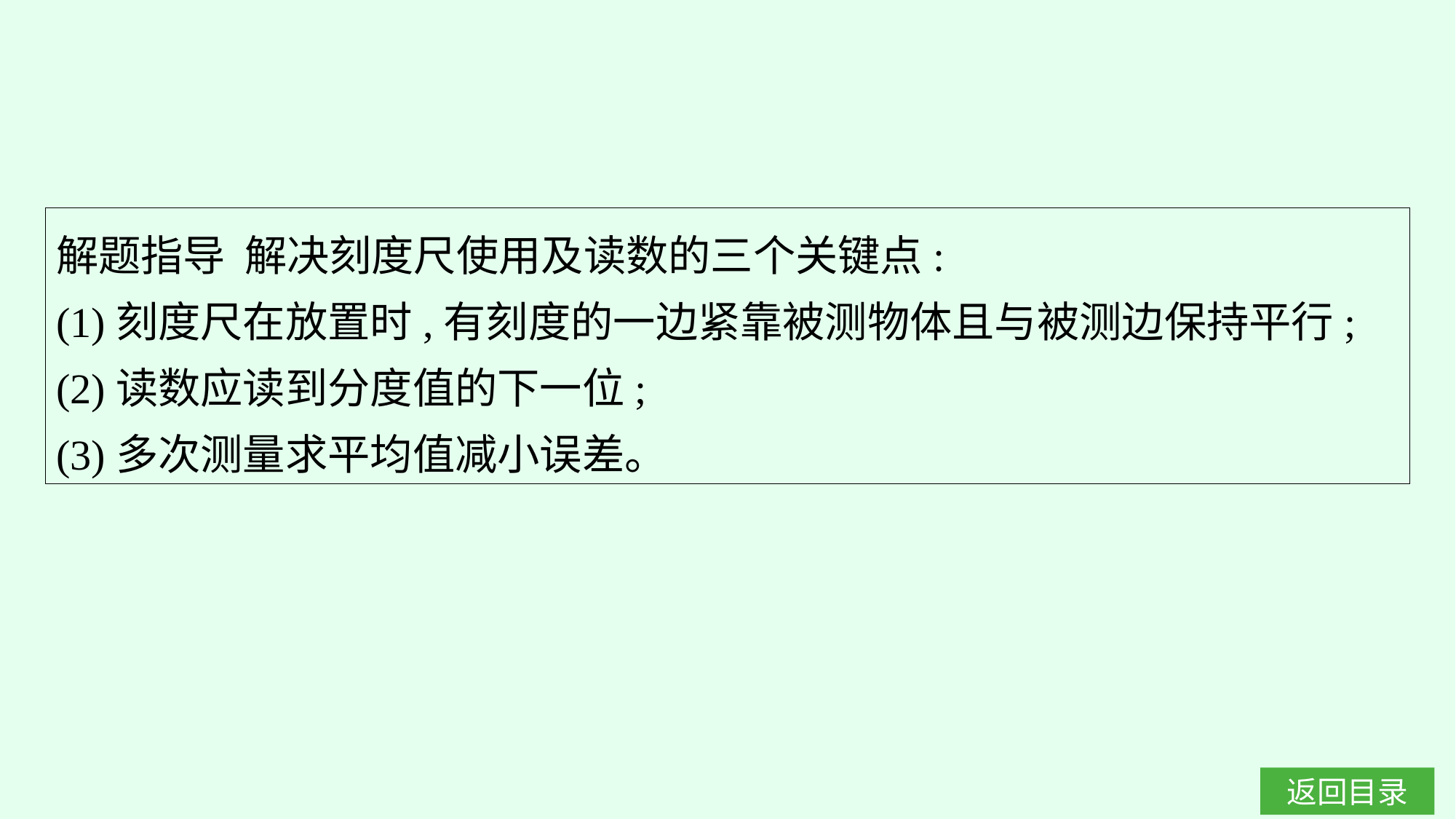

解题指导  解决刻度尺使用及读数的三个关键点:
(1)刻度尺在放置时,有刻度的一边紧靠被测物体且与被测边保持平行;
(2)读数应读到分度值的下一位;
(3)多次测量求平均值减小误差。